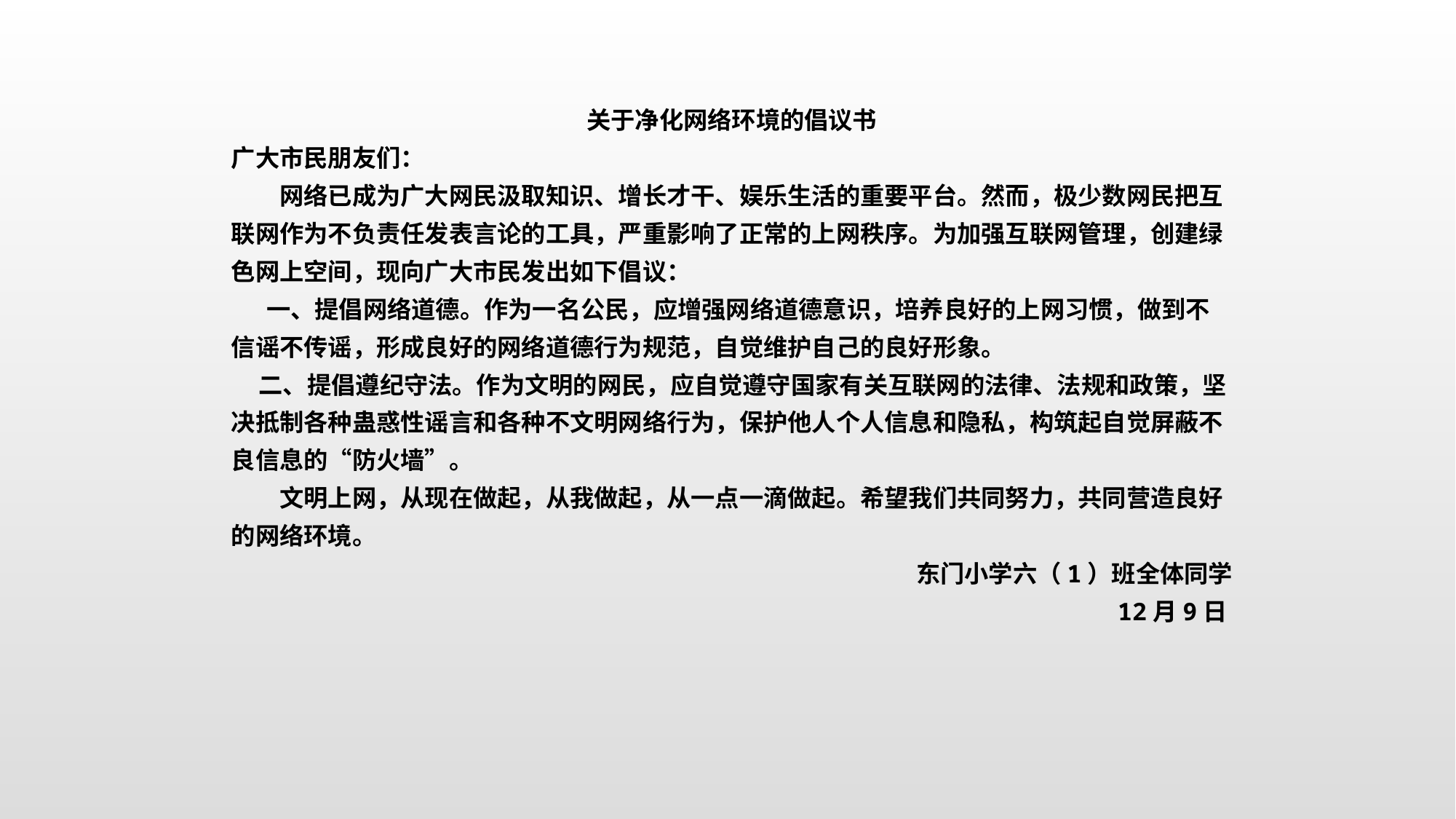

关于净化网络环境的倡议书
广大市民朋友们：
　　网络已成为广大网民汲取知识、增长才干、娱乐生活的重要平台。然而，极少数网民把互联网作为不负责任发表言论的工具，严重影响了正常的上网秩序。为加强互联网管理，创建绿色网上空间，现向广大市民发出如下倡议：
　  一、提倡网络道德。作为一名公民，应增强网络道德意识，培养良好的上网习惯，做到不信谣不传谣，形成良好的网络道德行为规范，自觉维护自己的良好形象。
    二、提倡遵纪守法。作为文明的网民，应自觉遵守国家有关互联网的法律、法规和政策，坚决抵制各种蛊惑性谣言和各种不文明网络行为，保护他人个人信息和隐私，构筑起自觉屏蔽不良信息的“防火墙”。
　　文明上网，从现在做起，从我做起，从一点一滴做起。希望我们共同努力，共同营造良好的网络环境。
                                东门小学六（1）班全体同学
                                              12月9日